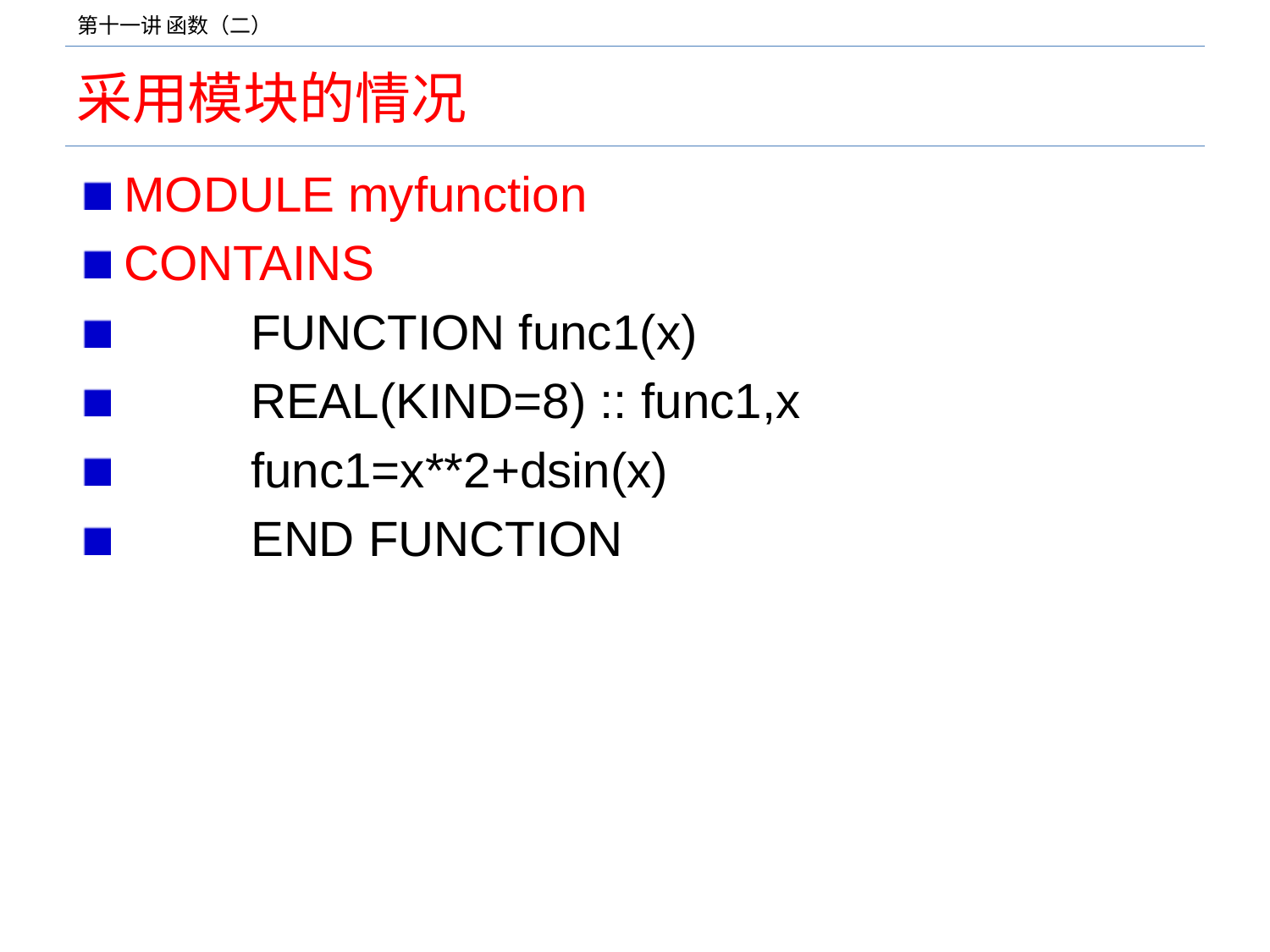

# 采用模块的情况
MODULE myfunction
CONTAINS
	FUNCTION func1(x)
	REAL(KIND=8) :: func1,x
	func1=x**2+dsin(x)
	END FUNCTION